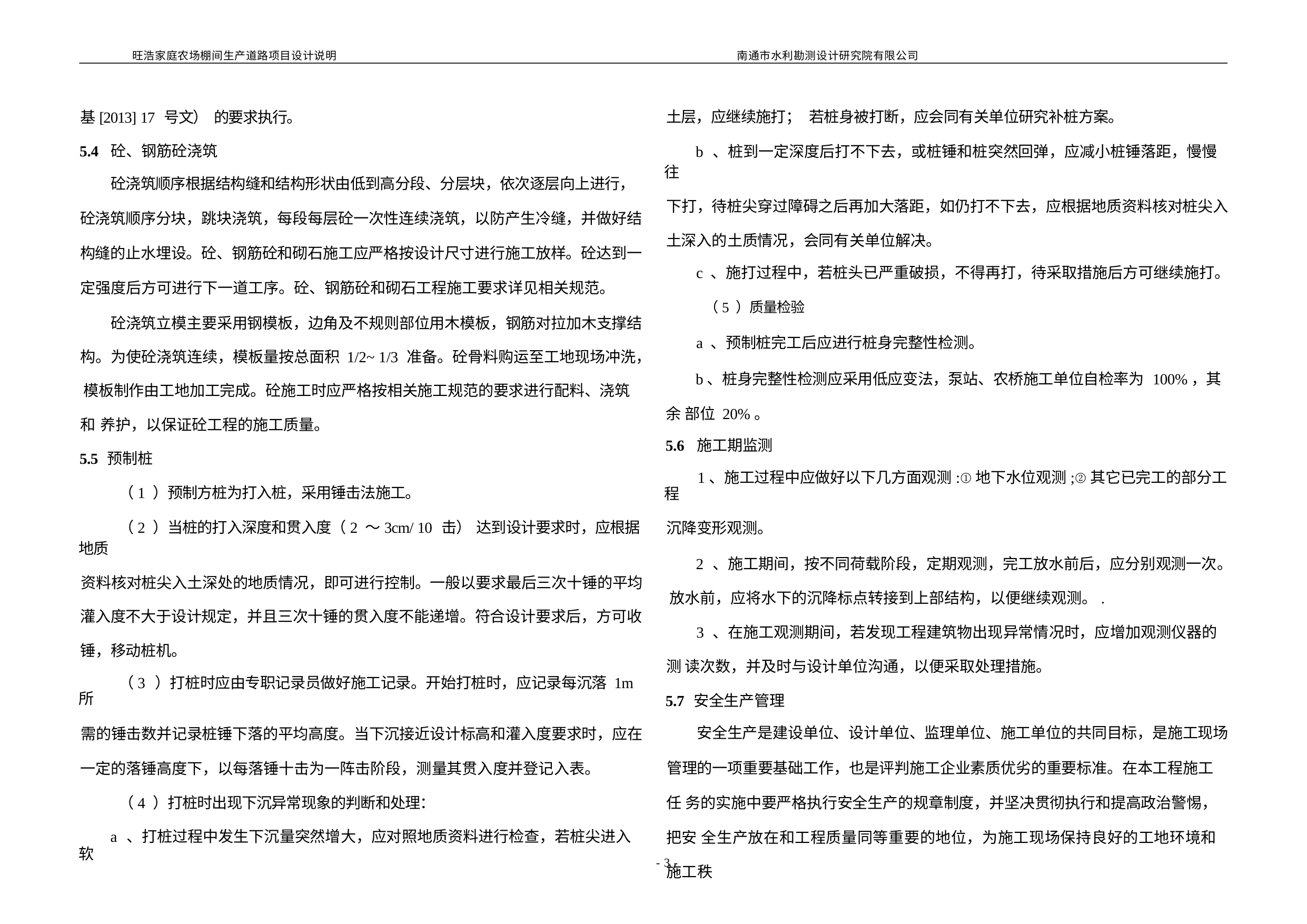

旺浩家庭农场棚间生产道路项目设计说明

南通市水利勘测设计研究院有限公司

基[2013] 17 号文） 的要求执行。
5.4  砼、钢筋砼浇筑
砼浇筑顺序根据结构缝和结构形状由低到高分段、分层块，依次逐层向上进行，
砼浇筑顺序分块，跳块浇筑，每段每层砼一次性连续浇筑，以防产生冷缝，并做好结 构缝的止水埋设。砼、钢筋砼和砌石施工应严格按设计尺寸进行施工放样。砼达到一 定强度后方可进行下一道工序。砼、钢筋砼和砌石工程施工要求详见相关规范。
砼浇筑立模主要采用钢模板，边角及不规则部位用木模板，钢筋对拉加木支撑结 构。为使砼浇筑连续，模板量按总面积 1/2~ 1/3 准备。砼骨料购运至工地现场冲洗， 模板制作由工地加工完成。砼施工时应严格按相关施工规范的要求进行配料、浇筑和 养护，以保证砼工程的施工质量。
5.5 预制桩
（1 ）预制方桩为打入桩，采用锤击法施工。
（2 ）当桩的打入深度和贯入度（2 ～3cm/ 10 击） 达到设计要求时，应根据地质
资料核对桩尖入土深处的地质情况，即可进行控制。一般以要求最后三次十锤的平均 灌入度不大于设计规定，并且三次十锤的贯入度不能递增。符合设计要求后，方可收 锤，移动桩机。
（3 ）打桩时应由专职记录员做好施工记录。开始打桩时，应记录每沉落 1m 所
需的锤击数并记录桩锤下落的平均高度。当下沉接近设计标高和灌入度要求时，应在 一定的落锤高度下，以每落锤十击为一阵击阶段，测量其贯入度并登记入表。
（4 ）打桩时出现下沉异常现象的判断和处理：

a 、打桩过程中发生下沉量突然增大，应对照地质资料进行检查，若桩尖进入软

土层，应继续施打； 若桩身被打断，应会同有关单位研究补桩方案。
b 、桩到一定深度后打不下去，或桩锤和桩突然回弹，应减小桩锤落距，慢慢往
下打，待桩尖穿过障碍之后再加大落距，如仍打不下去，应根据地质资料核对桩尖入 土深入的土质情况，会同有关单位解决。
c 、施打过程中，若桩头已严重破损，不得再打，待采取措施后方可继续施打。
（5 ）质量检验

a 、预制桩完工后应进行桩身完整性检测。
b、桩身完整性检测应采用低应变法，泵站、农桥施工单位自检率为 100%，其余 部位 20%。
5.6  施工期监测
1、施工过程中应做好以下几方面观测:①地下水位观测;②其它已完工的部分工程
沉降变形观测。
2 、施工期间，按不同荷载阶段，定期观测，完工放水前后，应分别观测一次。 放水前，应将水下的沉降标点转接到上部结构，以便继续观测。.
3 、在施工观测期间，若发现工程建筑物出现异常情况时，应增加观测仪器的测 读次数，并及时与设计单位沟通，以便采取处理措施。
5.7 安全生产管理
安全生产是建设单位、设计单位、监理单位、施工单位的共同目标，是施工现场
管理的一项重要基础工作，也是评判施工企业素质优劣的重要标准。在本工程施工任 务的实施中要严格执行安全生产的规章制度，并坚决贯彻执行和提高政治警惕，把安 全生产放在和工程质量同等重要的地位，为施工现场保持良好的工地环境和施工秩

- 3 -